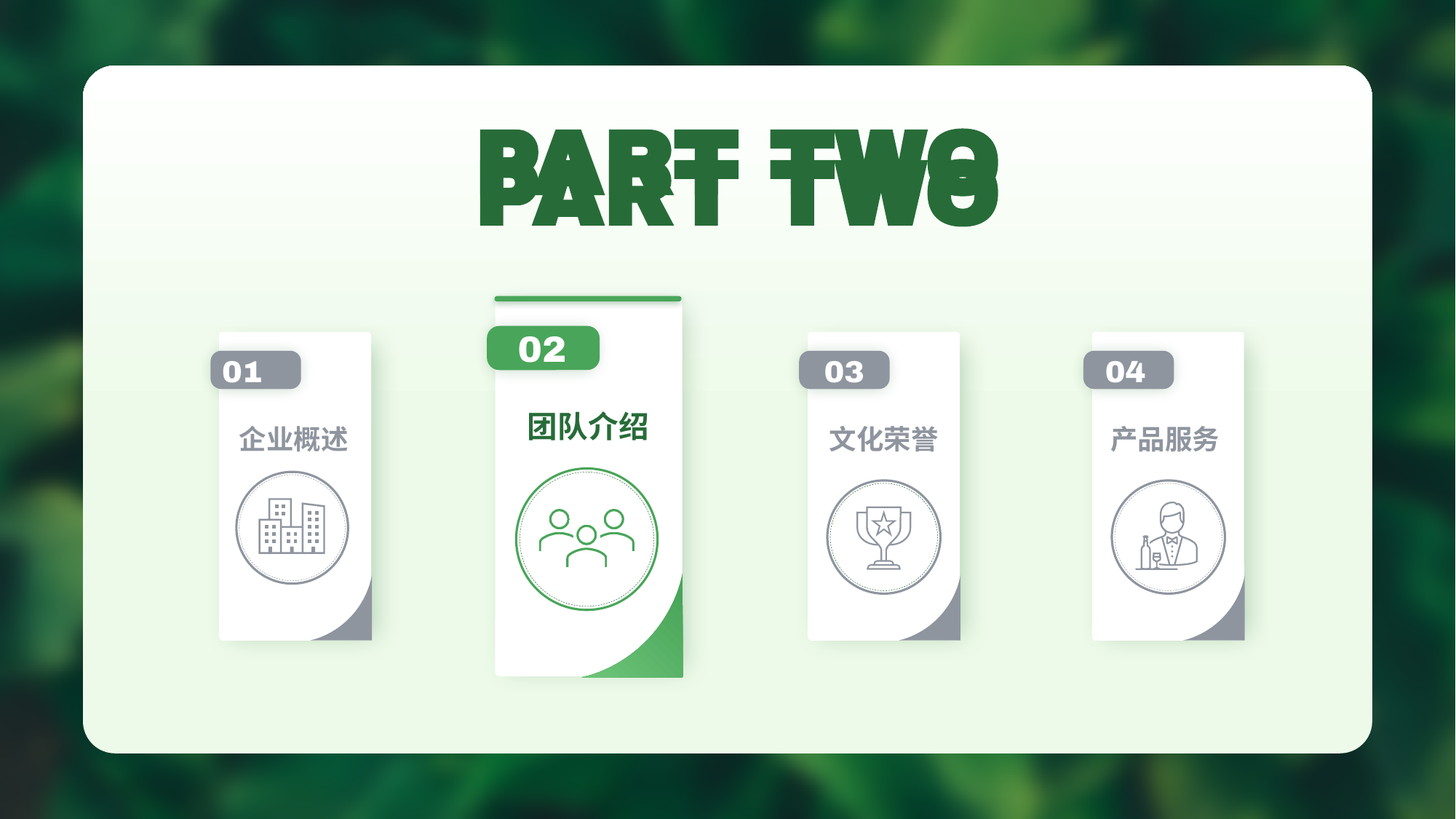

PART TWO
PART TWO
02
01
03
04
团队介绍
企业概述
文化荣誉
产品服务